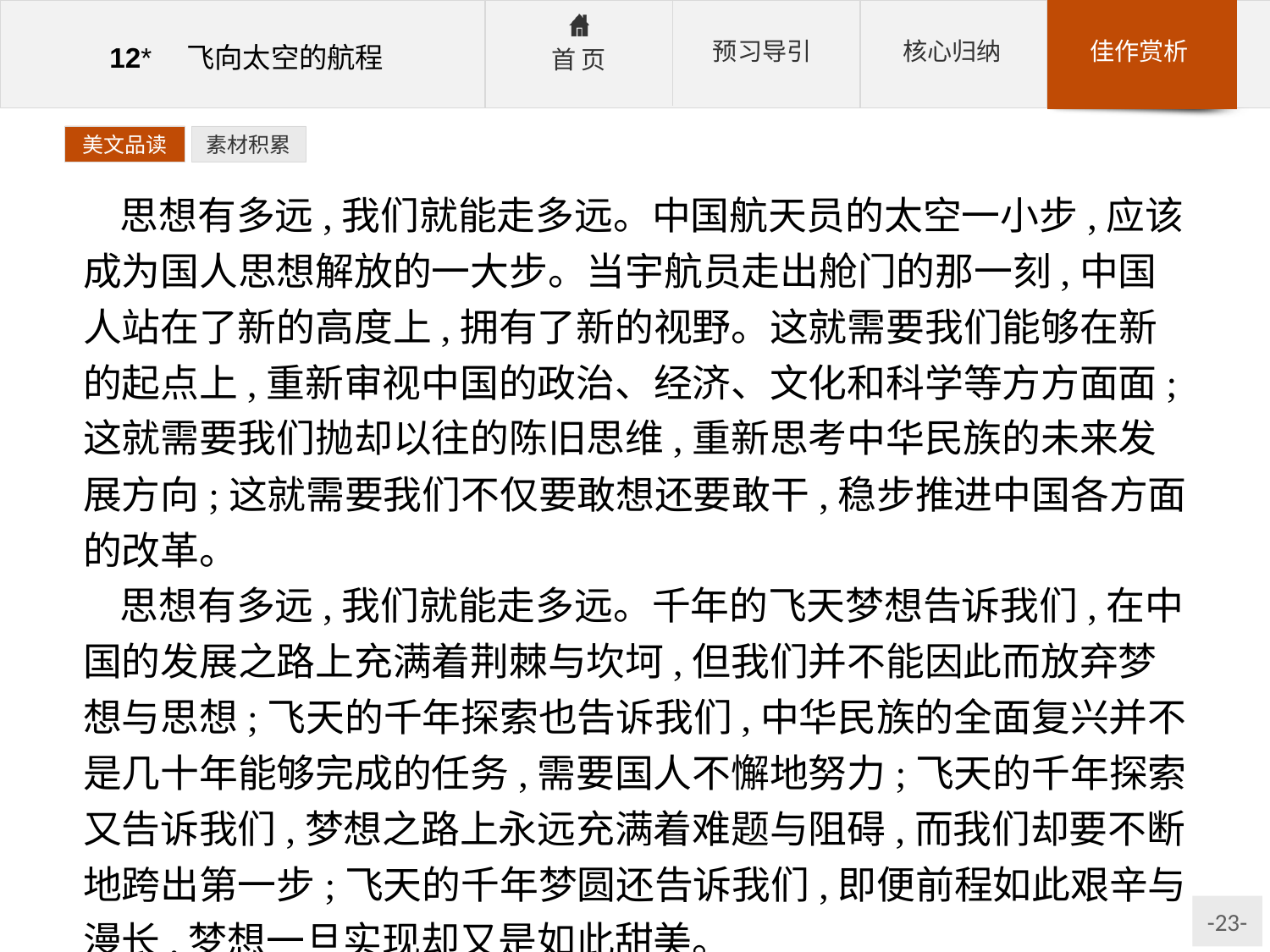

美文品读
素材积累
思想有多远,我们就能走多远。中国航天员的太空一小步,应该成为国人思想解放的一大步。当宇航员走出舱门的那一刻,中国人站在了新的高度上,拥有了新的视野。这就需要我们能够在新的起点上,重新审视中国的政治、经济、文化和科学等方方面面;这就需要我们抛却以往的陈旧思维,重新思考中华民族的未来发展方向;这就需要我们不仅要敢想还要敢干,稳步推进中国各方面的改革。
思想有多远,我们就能走多远。千年的飞天梦想告诉我们,在中国的发展之路上充满着荆棘与坎坷,但我们并不能因此而放弃梦想与思想;飞天的千年探索也告诉我们,中华民族的全面复兴并不是几十年能够完成的任务,需要国人不懈地努力;飞天的千年探索又告诉我们,梦想之路上永远充满着难题与阻碍,而我们却要不断地跨出第一步;飞天的千年梦圆还告诉我们,即便前程如此艰辛与漫长,梦想一旦实现却又是如此甜美。